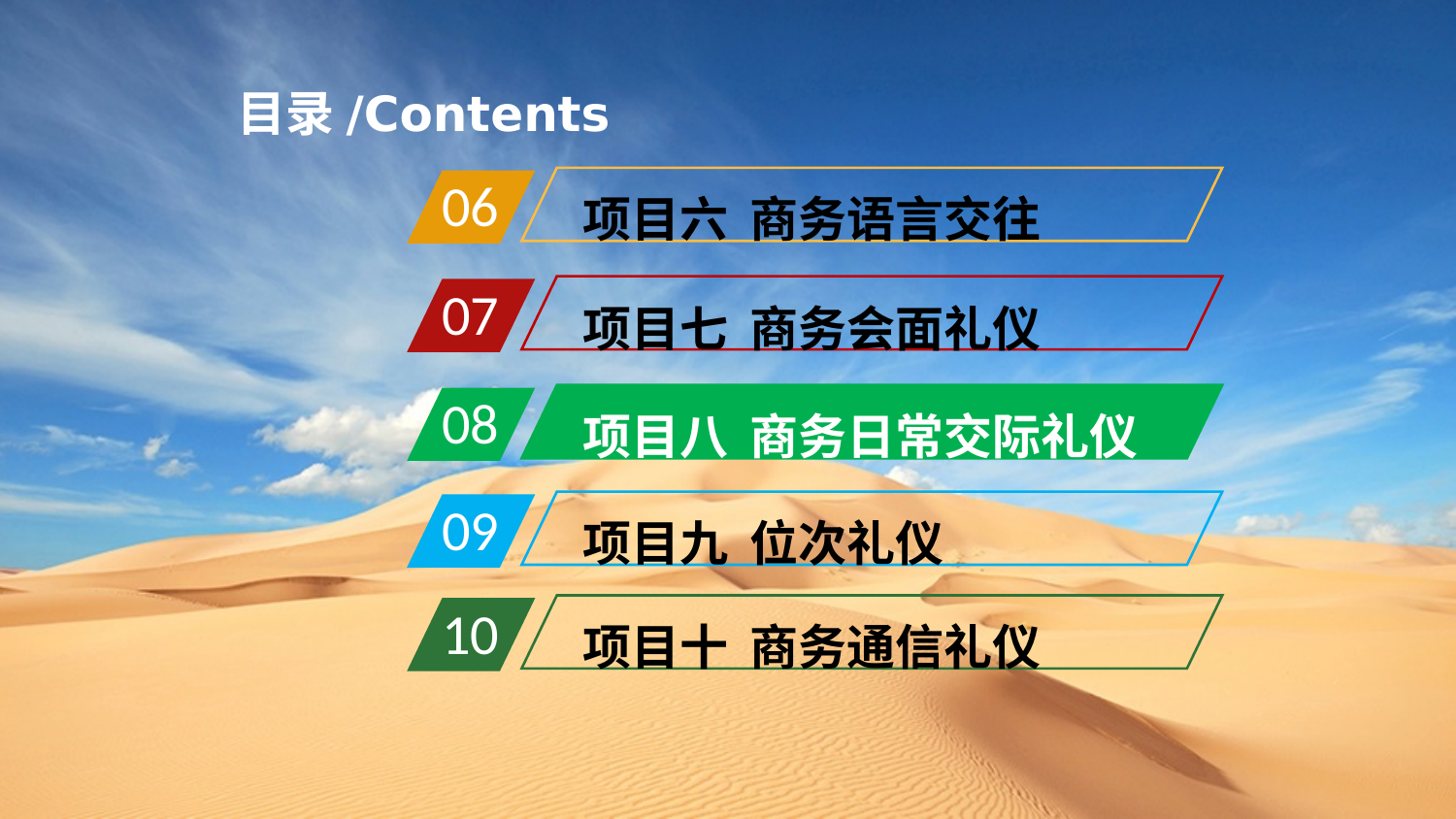

目录/Contents
项目六  商务语言交往

06

项目七  商务会面礼仪

07

项目八  商务日常交际礼仪

08

项目九  位次礼仪

09

项目十  商务通信礼仪

10